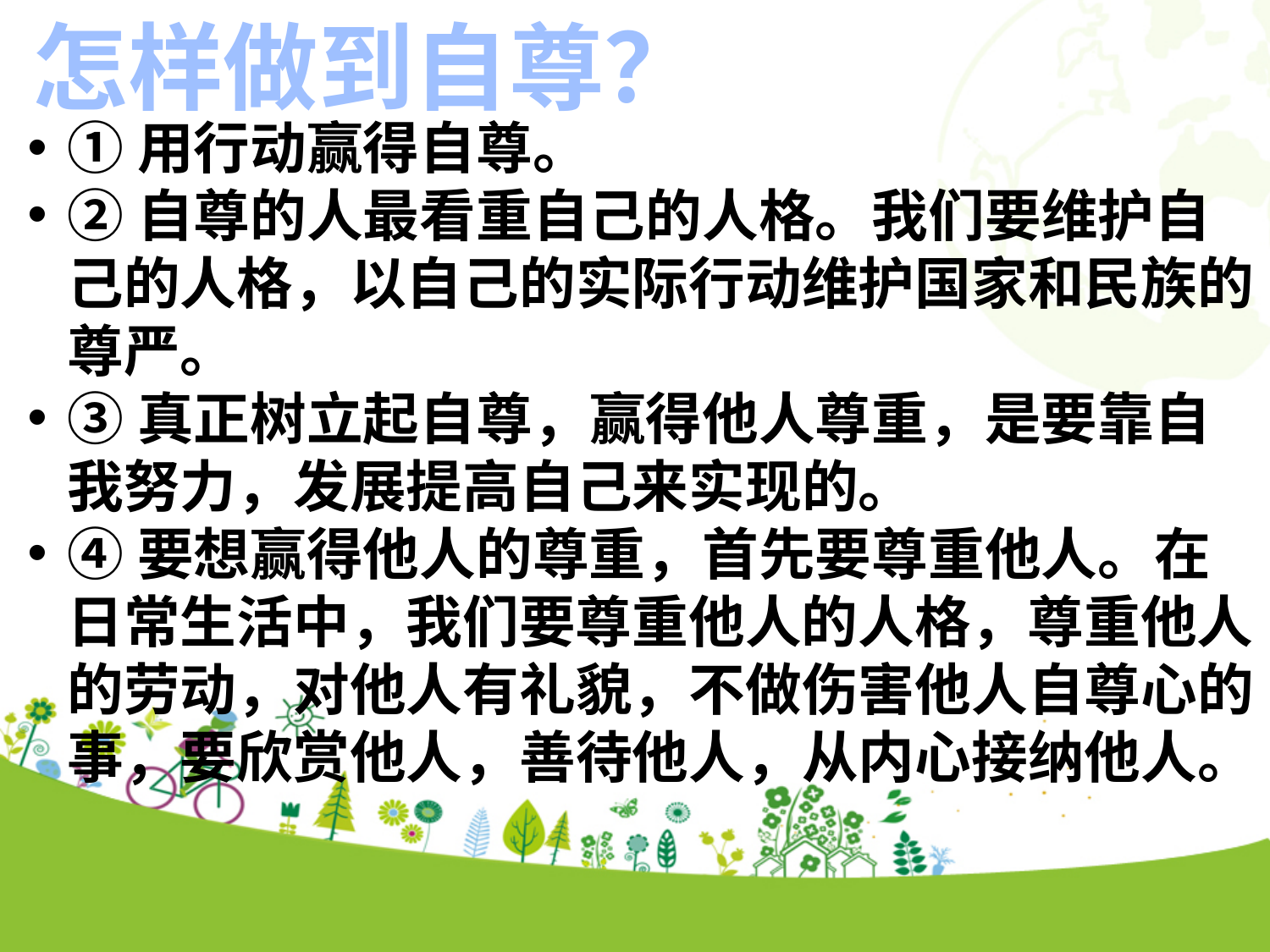

怎样做到自尊？
①用行动赢得自尊。
②自尊的人最看重自己的人格。我们要维护自己的人格，以自己的实际行动维护国家和民族的尊严。
③真正树立起自尊，赢得他人尊重，是要靠自我努力，发展提高自己来实现的。
④要想赢得他人的尊重，首先要尊重他人。在日常生活中，我们要尊重他人的人格，尊重他人的劳动，对他人有礼貌，不做伤害他人自尊心的事，要欣赏他人，善待他人，从内心接纳他人。

点击添加文本
点击添加文本
点击添加文本
点击添加文本